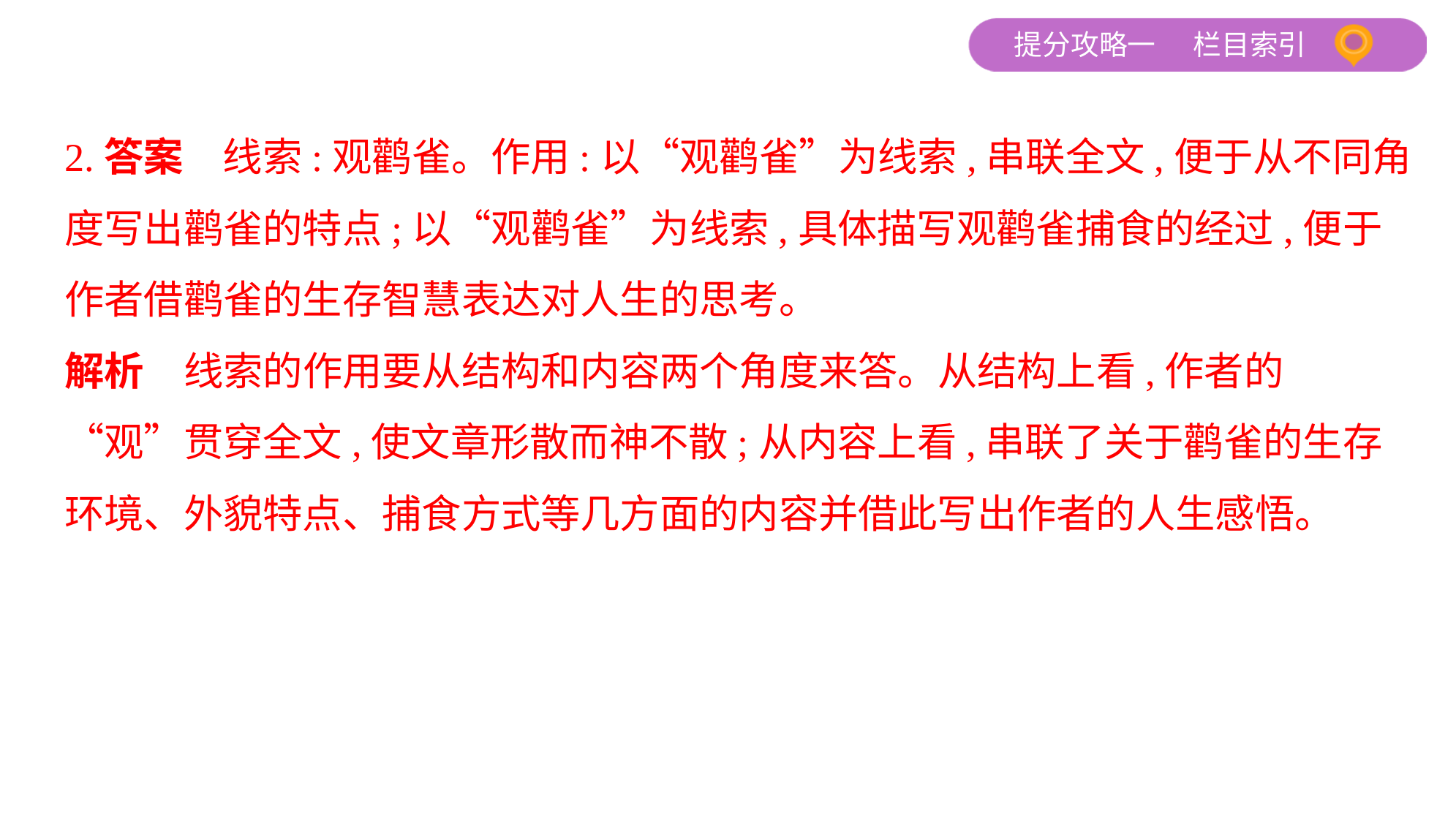

2.答案　线索:观鹳雀。作用:以“观鹳雀”为线索,串联全文,便于从不同角
度写出鹳雀的特点;以“观鹳雀”为线索,具体描写观鹳雀捕食的经过,便于
作者借鹳雀的生存智慧表达对人生的思考。
解析　线索的作用要从结构和内容两个角度来答。从结构上看,作者的
“观”贯穿全文,使文章形散而神不散;从内容上看,串联了关于鹳雀的生存
环境、外貌特点、捕食方式等几方面的内容并借此写出作者的人生感悟。